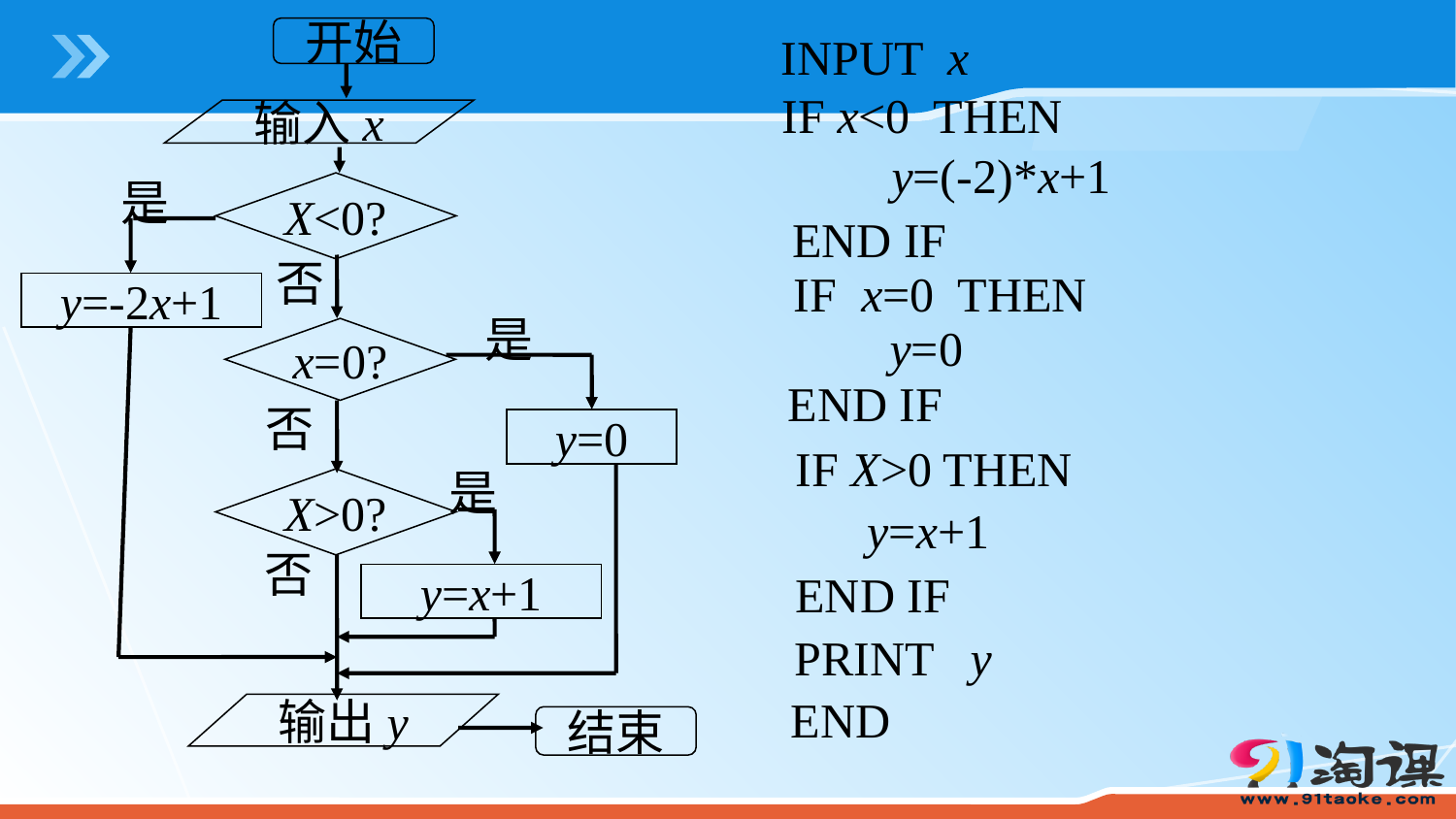

开始
INPUT  x

IF x<0  THEN
输入x
y=(-2)*x+1

是
X<0?
END IF

否

IF  x=0  THEN
y=-2x+1
是

y=0
x=0?

END IF
否

y=0
IF X>0 THEN
是

X>0?
y=x+1

否

END IF
y=x+1

PRINT   y

END
输出y
结束